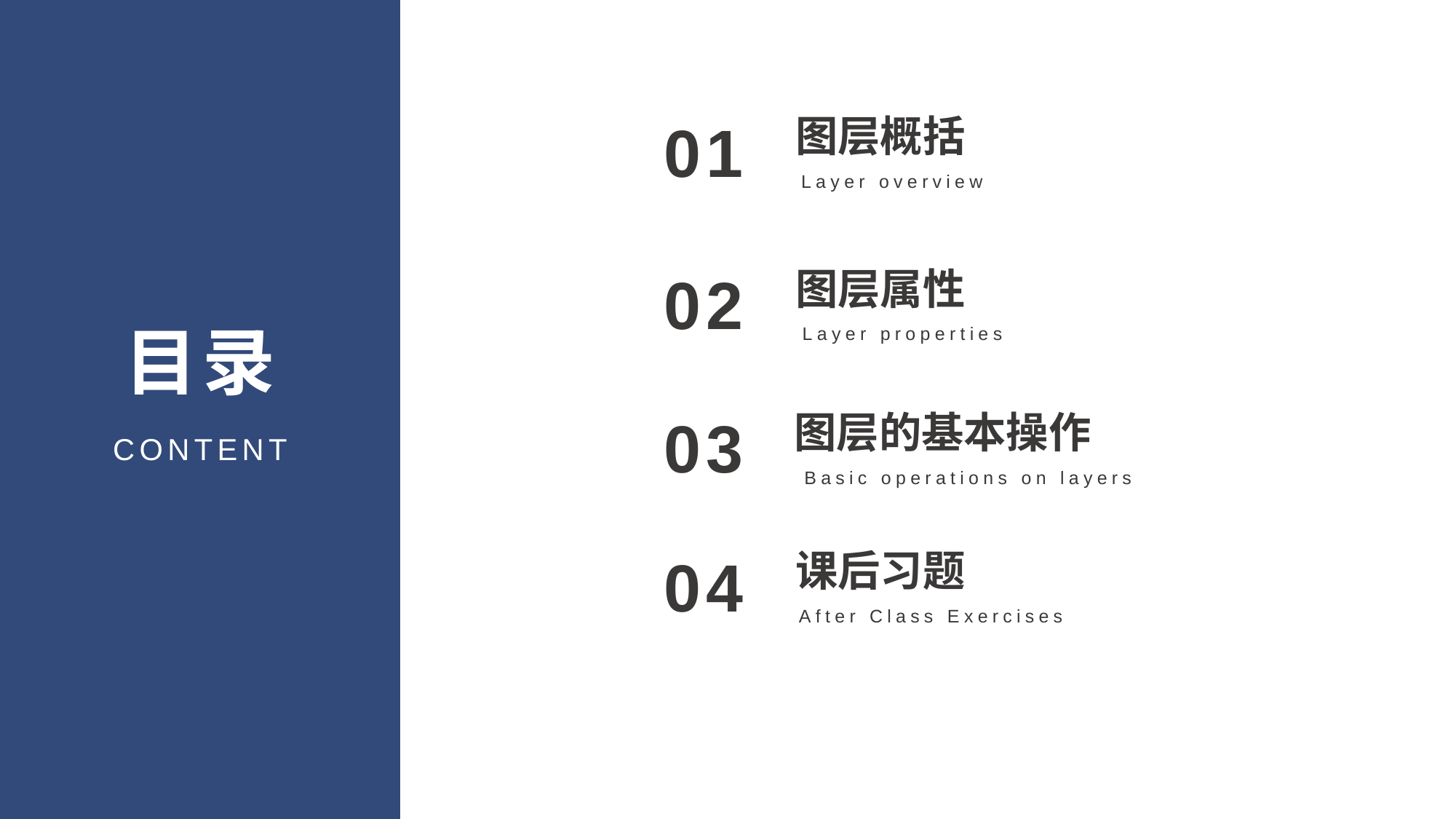

图层概括
01
Layer overview
图层属性
02
目录
Layer properties
图层的基本操作
03
CONTENT
Basic operations on layers
课后习题
04
After Class Exercises